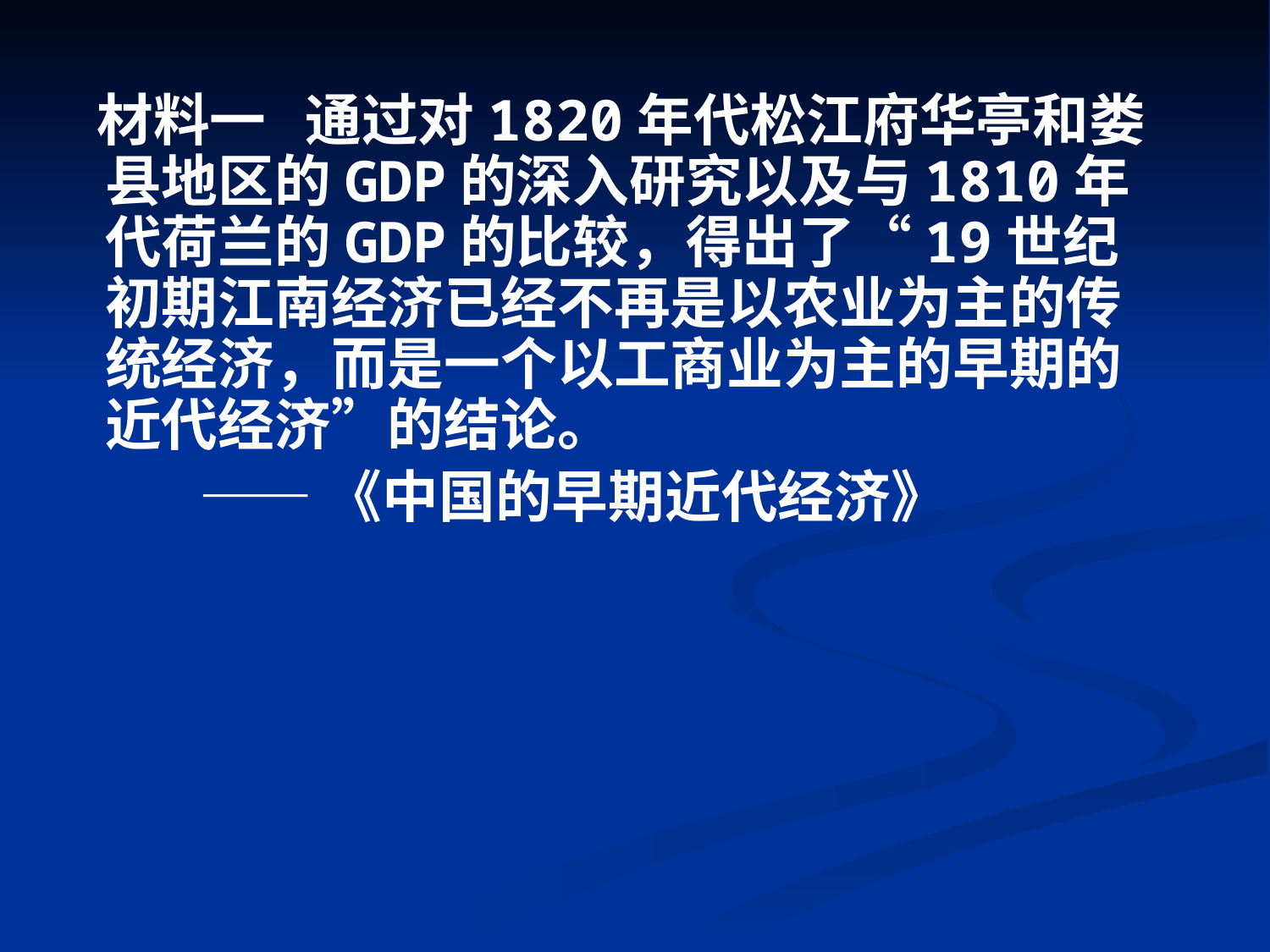

材料一   通过对1820年代松江府华亭和娄县地区的GDP的深入研究以及与1810年代荷兰的GDP的比较，得出了“19世纪初期江南经济已经不再是以农业为主的传统经济，而是一个以工商业为主的早期的近代经济”的结论。
           ——《中国的早期近代经济》